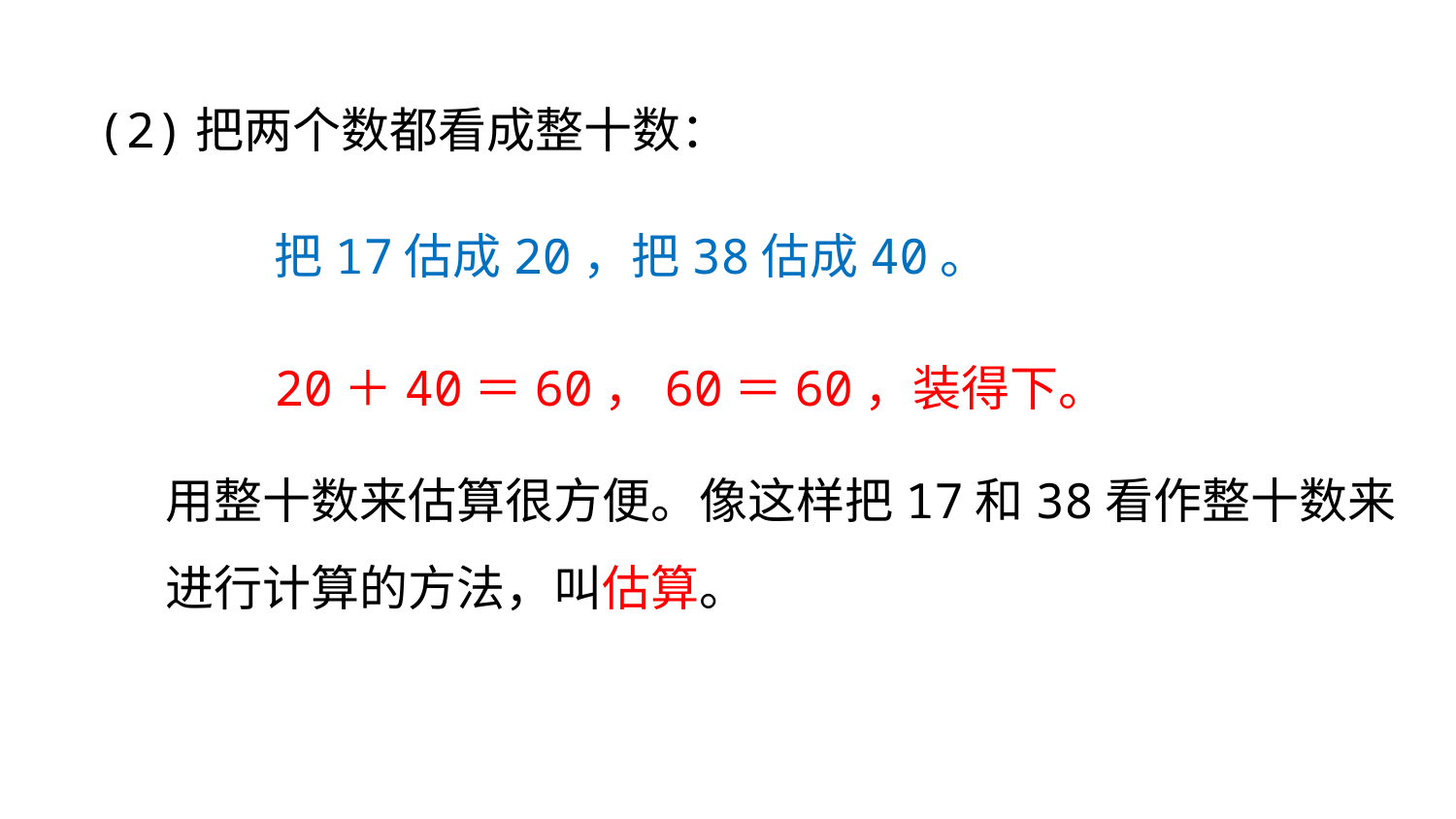

(2)把两个数都看成整十数：
把17估成20，把38估成40。
20＋40＝60，60＝60，装得下。
用整十数来估算很方便。像这样把17和38看作整十数来进行计算的方法，叫估算。